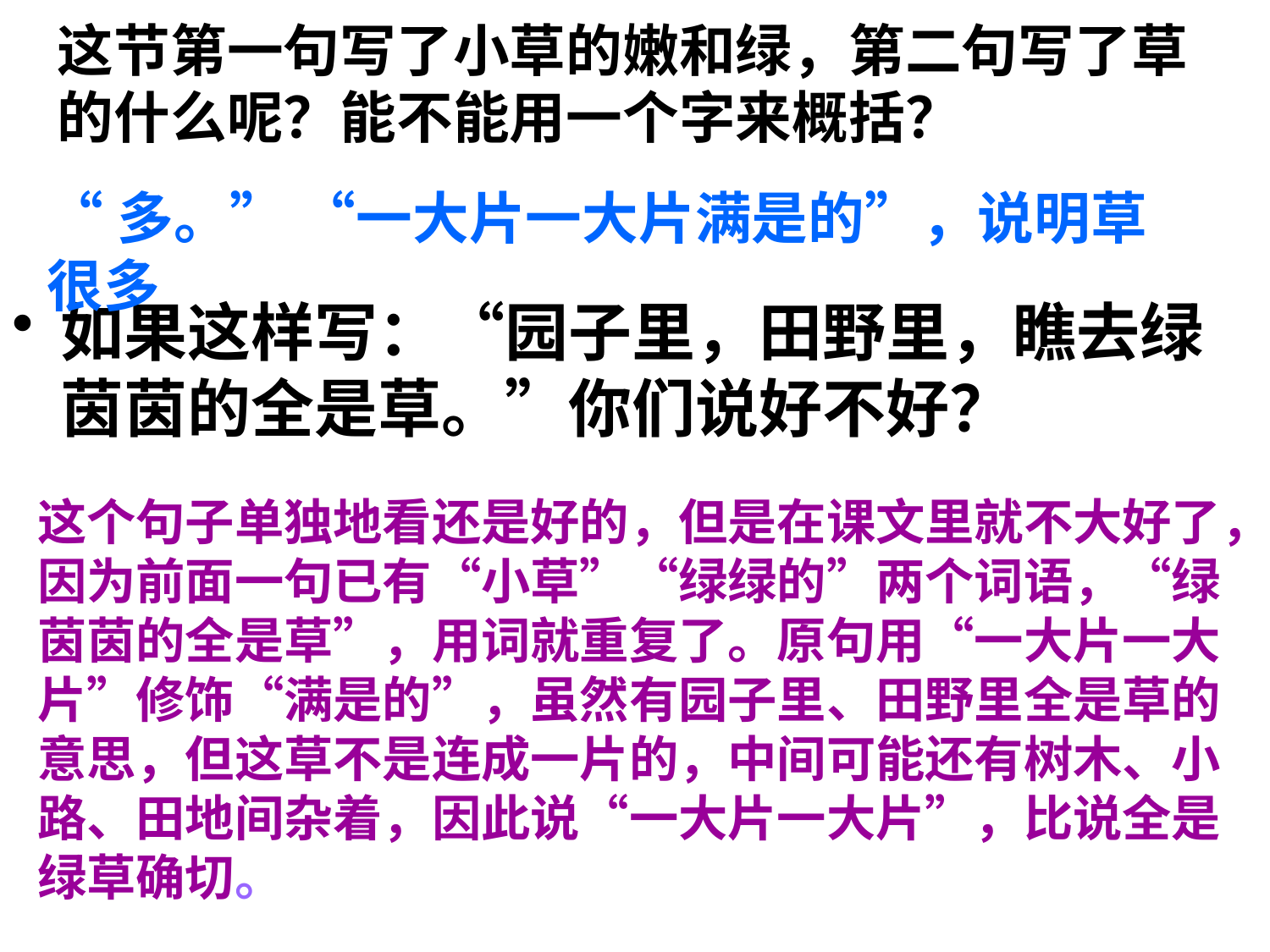

# 这节第一句写了小草的嫩和绿，第二句写了草的什么呢？能不能用一个字来概括？
“多。” “一大片一大片满是的”，说明草很多
如果这样写：“园子里，田野里，瞧去绿茵茵的全是草。”你们说好不好？
这个句子单独地看还是好的，但是在课文里就不大好了，因为前面一句已有“小草”“绿绿的”两个词语，“绿茵茵的全是草”，用词就重复了。原句用“一大片一大片”修饰“满是的”，虽然有园子里、田野里全是草的意思，但这草不是连成一片的，中间可能还有树木、小路、田地间杂着，因此说“一大片一大片”，比说全是绿草确切。